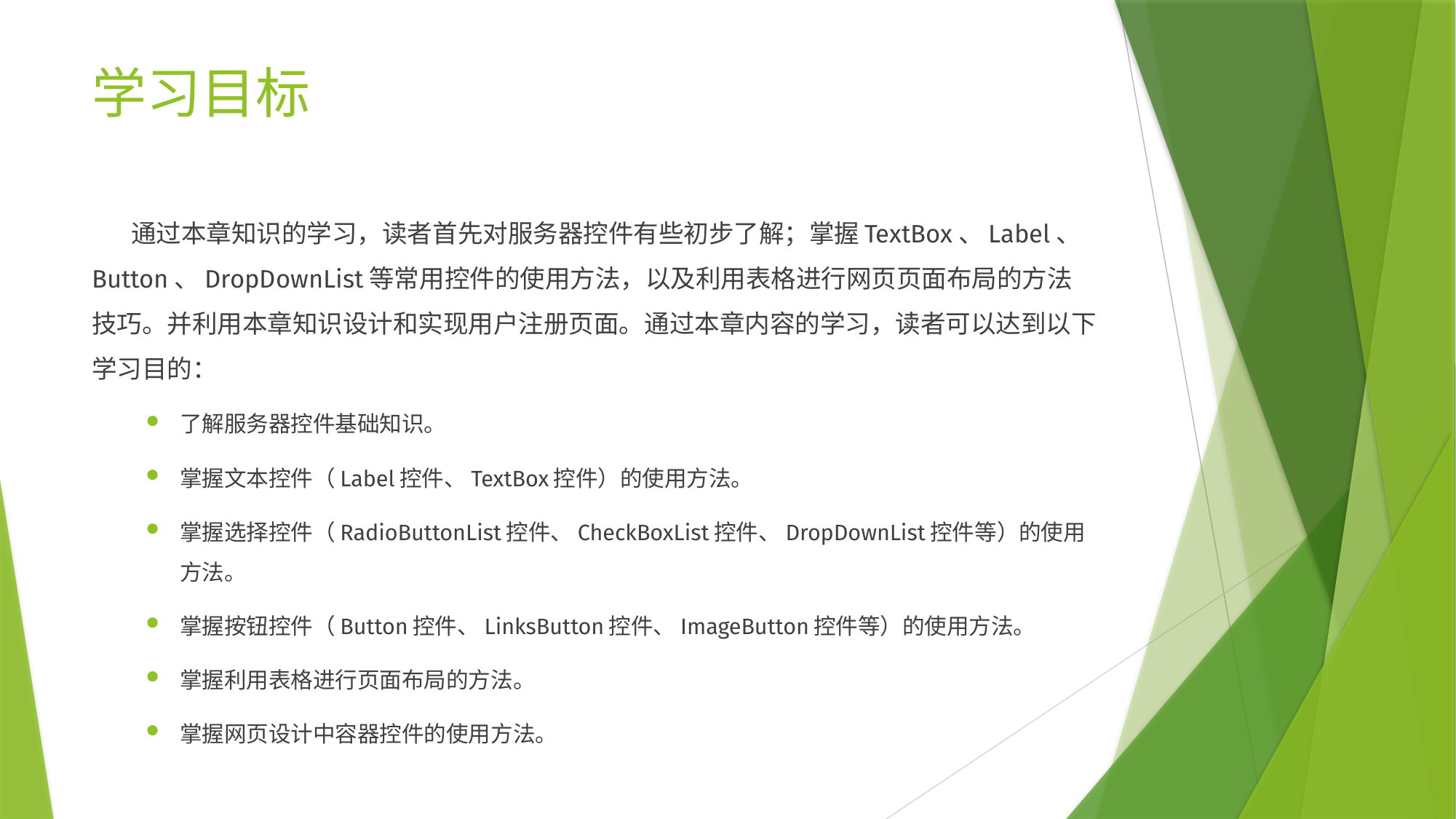

# 学习目标
      通过本章知识的学习，读者首先对服务器控件有些初步了解；掌握TextBox、Label、Button、DropDownList等常用控件的使用方法，以及利用表格进行网页页面布局的方法技巧。并利用本章知识设计和实现用户注册页面。通过本章内容的学习，读者可以达到以下学习目的：
了解服务器控件基础知识。
掌握文本控件（Label控件、TextBox控件）的使用方法。
掌握选择控件（RadioButtonList控件、CheckBoxList控件、DropDownList控件等）的使用方法。
掌握按钮控件（Button控件、LinksButton控件、ImageButton控件等）的使用方法。
掌握利用表格进行页面布局的方法。
掌握网页设计中容器控件的使用方法。